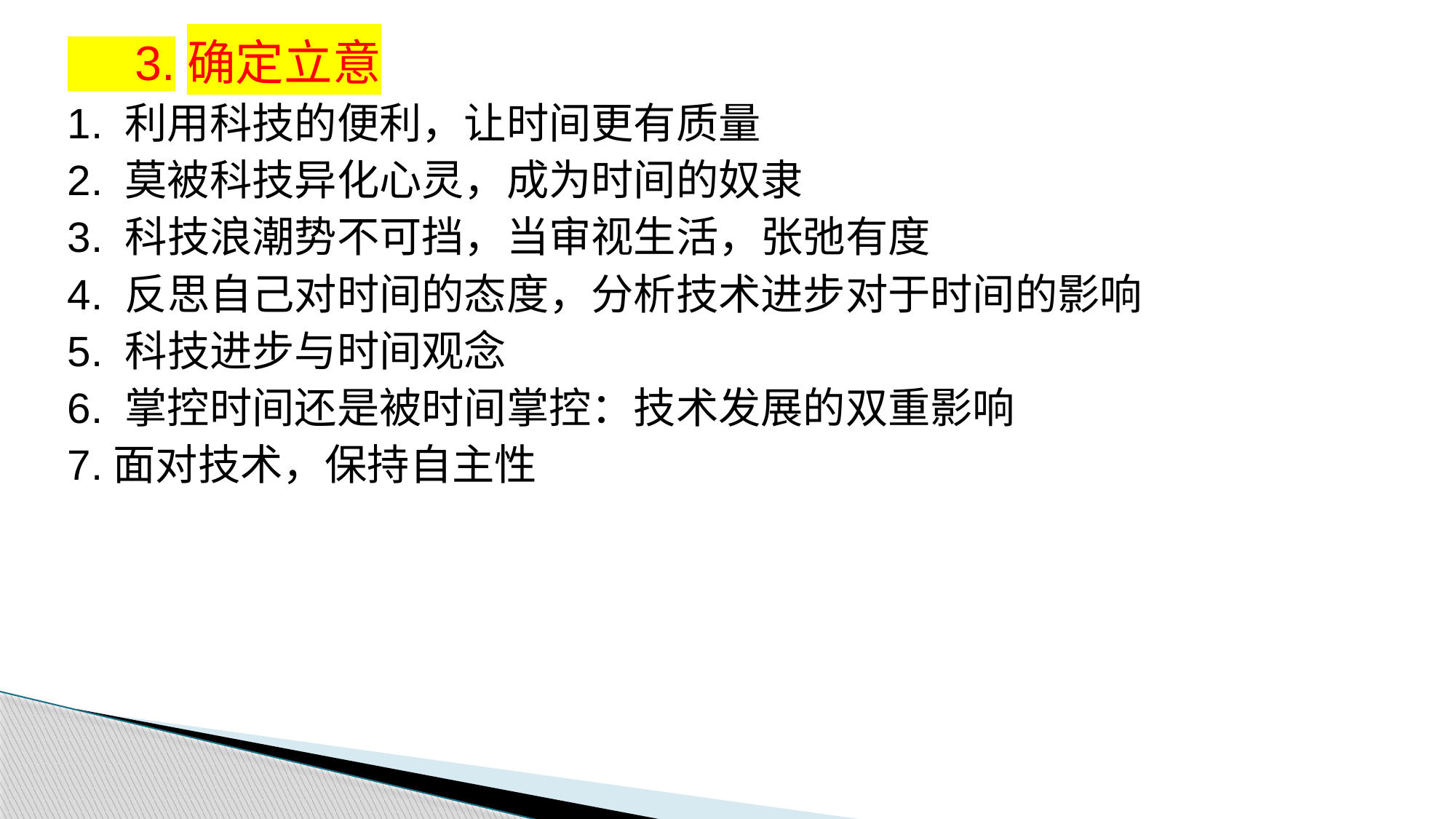

3.确定立意
1. 利用科技的便利，让时间更有质量
2. 莫被科技异化心灵，成为时间的奴隶
3. 科技浪潮势不可挡，当审视生活，张弛有度
4. 反思自己对时间的态度，分析技术进步对于时间的影响
5. 科技进步与时间观念
6. 掌控时间还是被时间掌控：技术发展的双重影响
7.面对技术，保持自主性